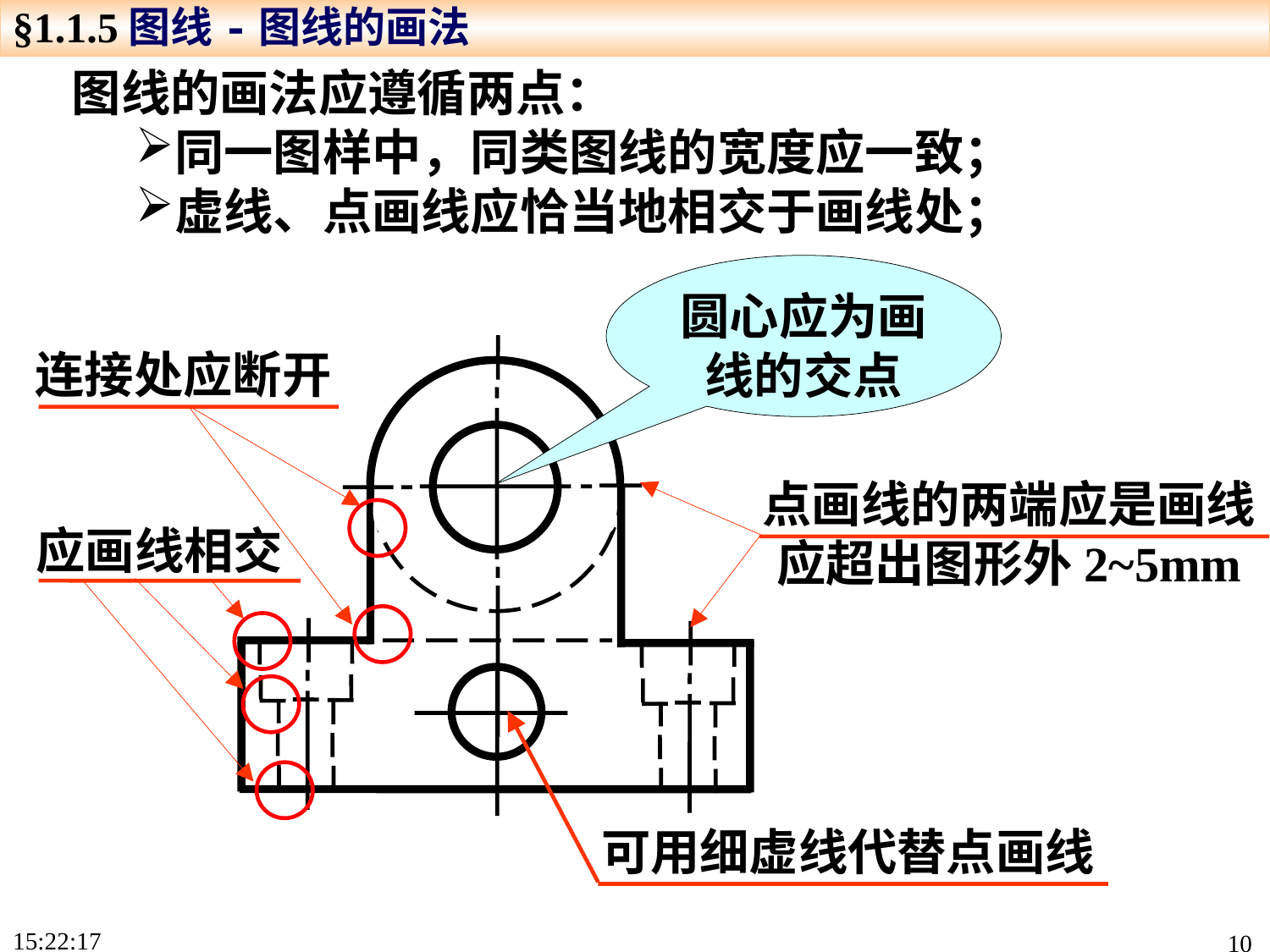

§1.1.5图线-图线的画法
图线的画法应遵循两点：
同一图样中，同类图线的宽度应一致；
虚线、点画线应恰当地相交于画线处；
圆心应为画线的交点
连接处应断开

点画线的两端应是画线
应超出图形外2~5mm

应画线相交

可用细虚线代替点画线

15:22:17
10